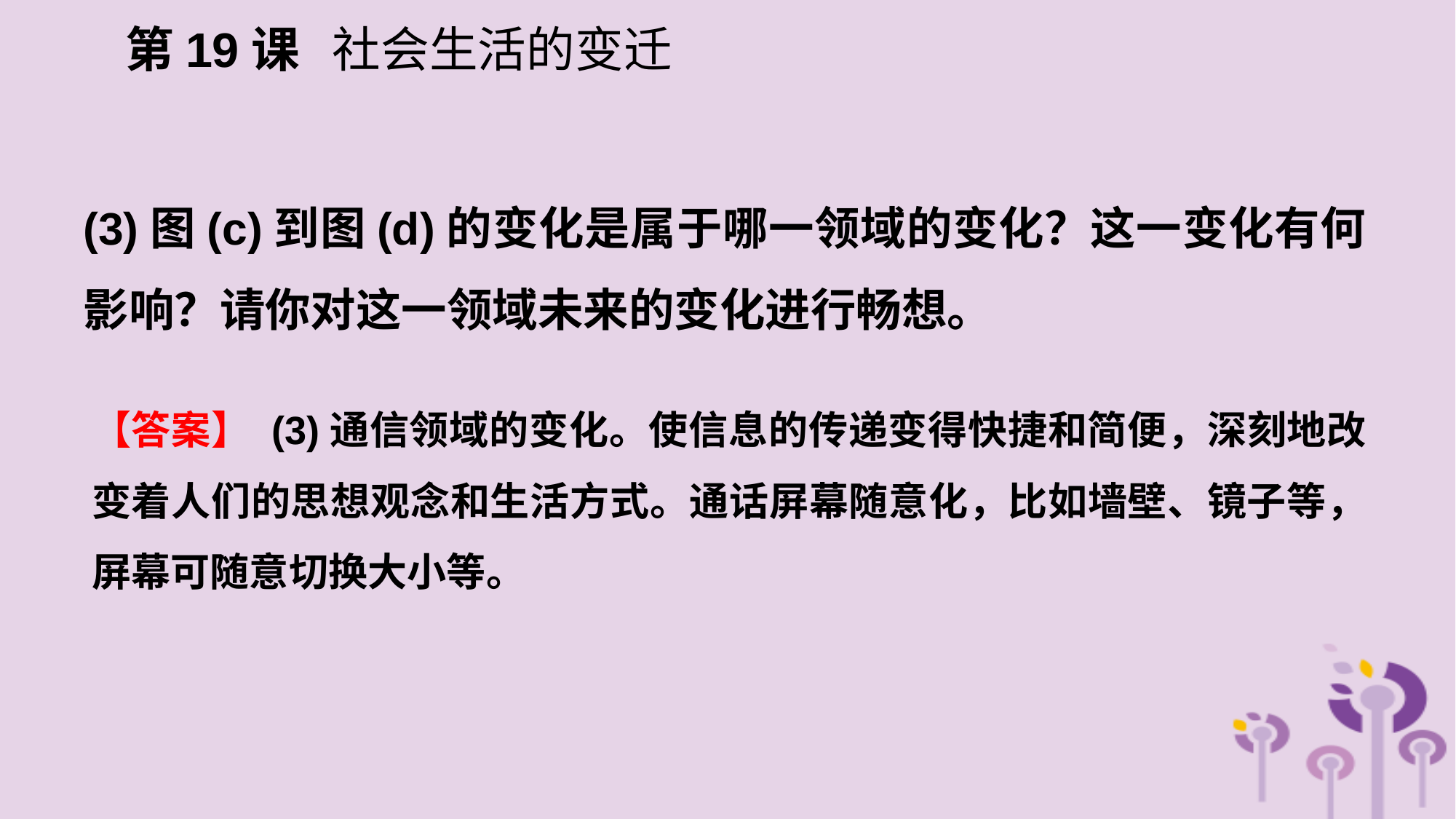

第19课   社会生活的变迁
(3)图(c)到图(d)的变化是属于哪一领域的变化？这一变化有何影响？请你对这一领域未来的变化进行畅想。
【答案】 (3)通信领域的变化。使信息的传递变得快捷和简便，深刻地改变着人们的思想观念和生活方式。通话屏幕随意化，比如墙壁、镜子等，屏幕可随意切换大小等。